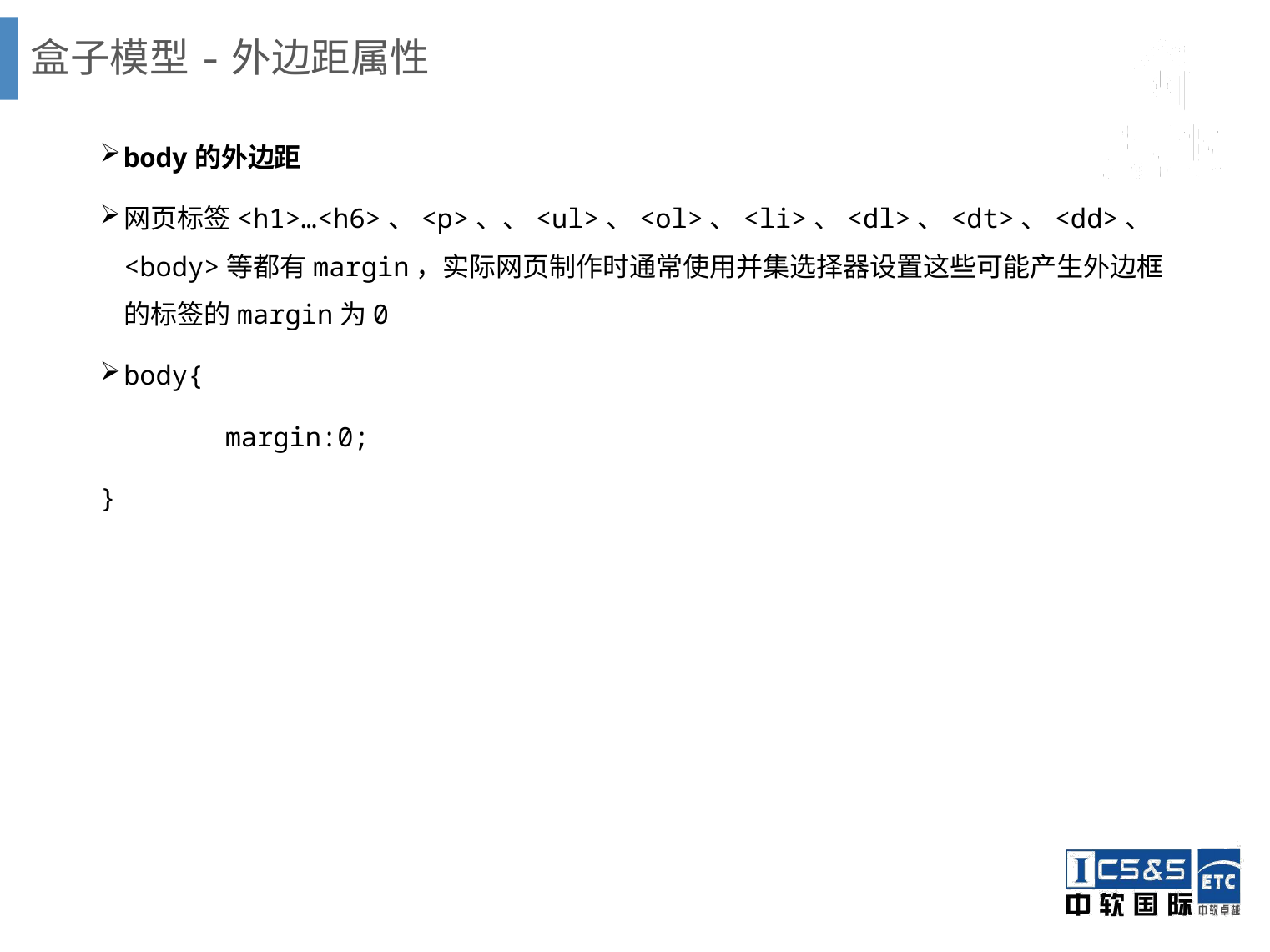

# 盒子模型-外边距属性
body的外边距
网页标签<h1>…<h6>、<p>、、<ul>、<ol>、<li>、<dl>、<dt>、<dd>、<body>等都有margin，实际网页制作时通常使用并集选择器设置这些可能产生外边框的标签的margin为0
body{
	margin:0;
}